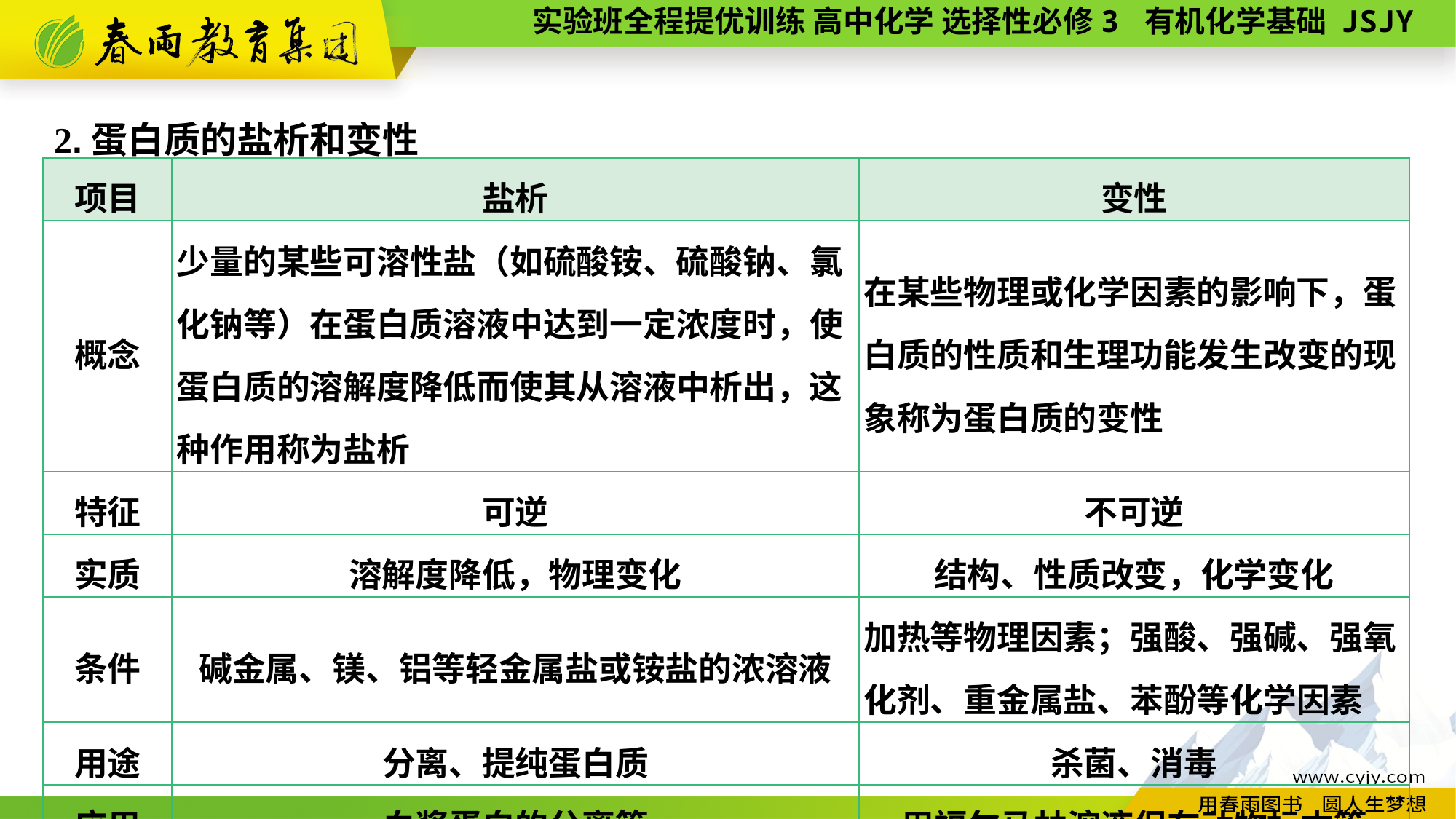

2.蛋白质的盐析和变性
| 项目 | 盐析 | 变性 |
| --- | --- | --- |
| 概念 | 少量的某些可溶性盐（如硫酸铵、硫酸钠、氯化钠等）在蛋白质溶液中达到一定浓度时，使蛋白质的溶解度降低而使其从溶液中析出，这种作用称为盐析 | 在某些物理或化学因素的影响下，蛋白质的性质和生理功能发生改变的现象称为蛋白质的变性 |
| 特征 | 可逆 | 不可逆 |
| 实质 | 溶解度降低，物理变化 | 结构、性质改变，化学变化 |
| 条件 | 碱金属、镁、铝等轻金属盐或铵盐的浓溶液 | 加热等物理因素；强酸、强碱、强氧化剂、重金属盐、苯酚等化学因素 |
| 用途 | 分离、提纯蛋白质 | 杀菌、消毒 |
| 应用 | 血浆蛋白的分离等 | 用福尔马林溶液保存动物标本等 |